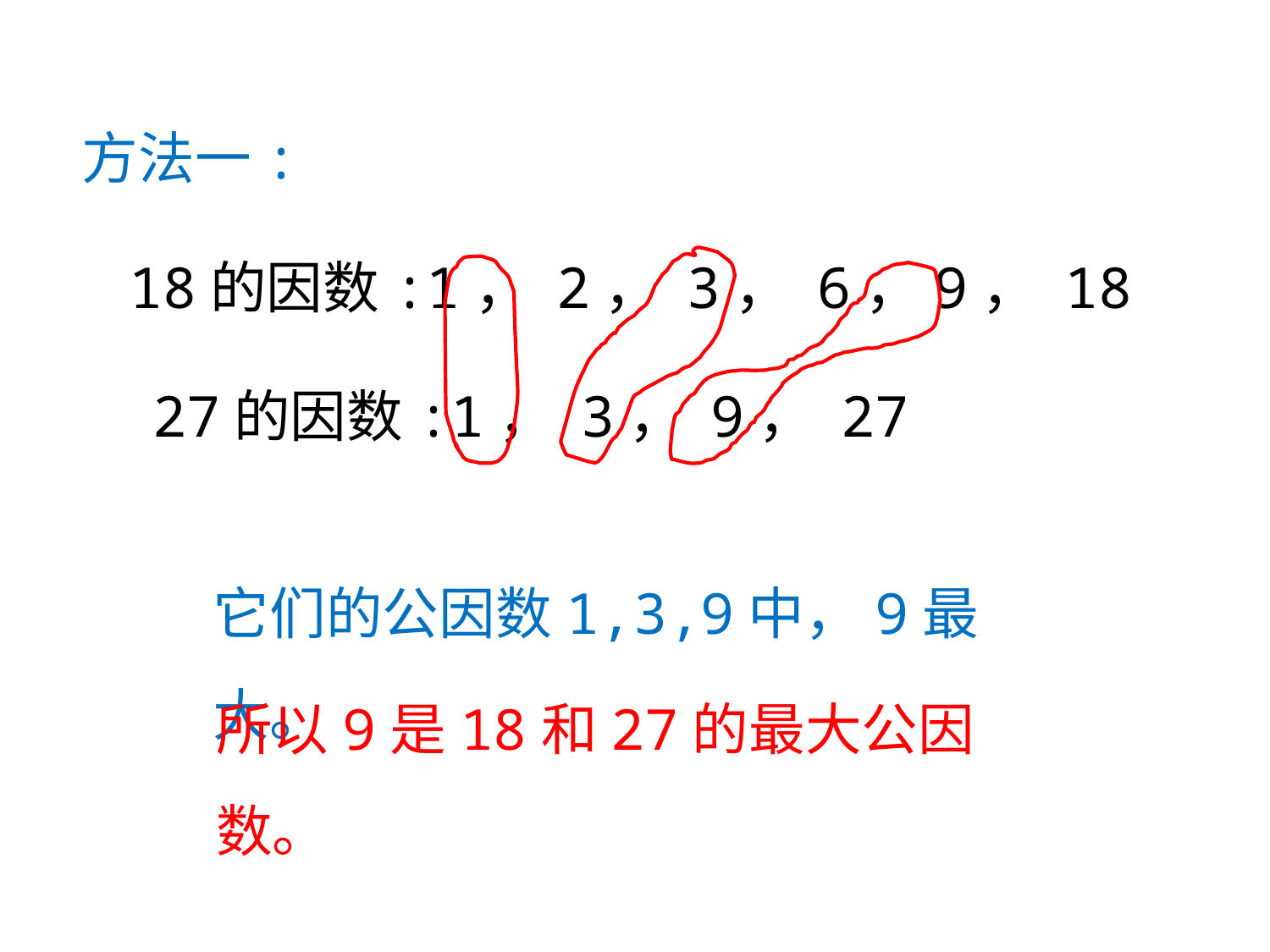

方法一:

18的因数:1， 2， 3， 6，9， 18

27的因数:1， 3， 9， 27
它们的公因数1,3,9中，9最大。
所以9是18和27的最大公因数。